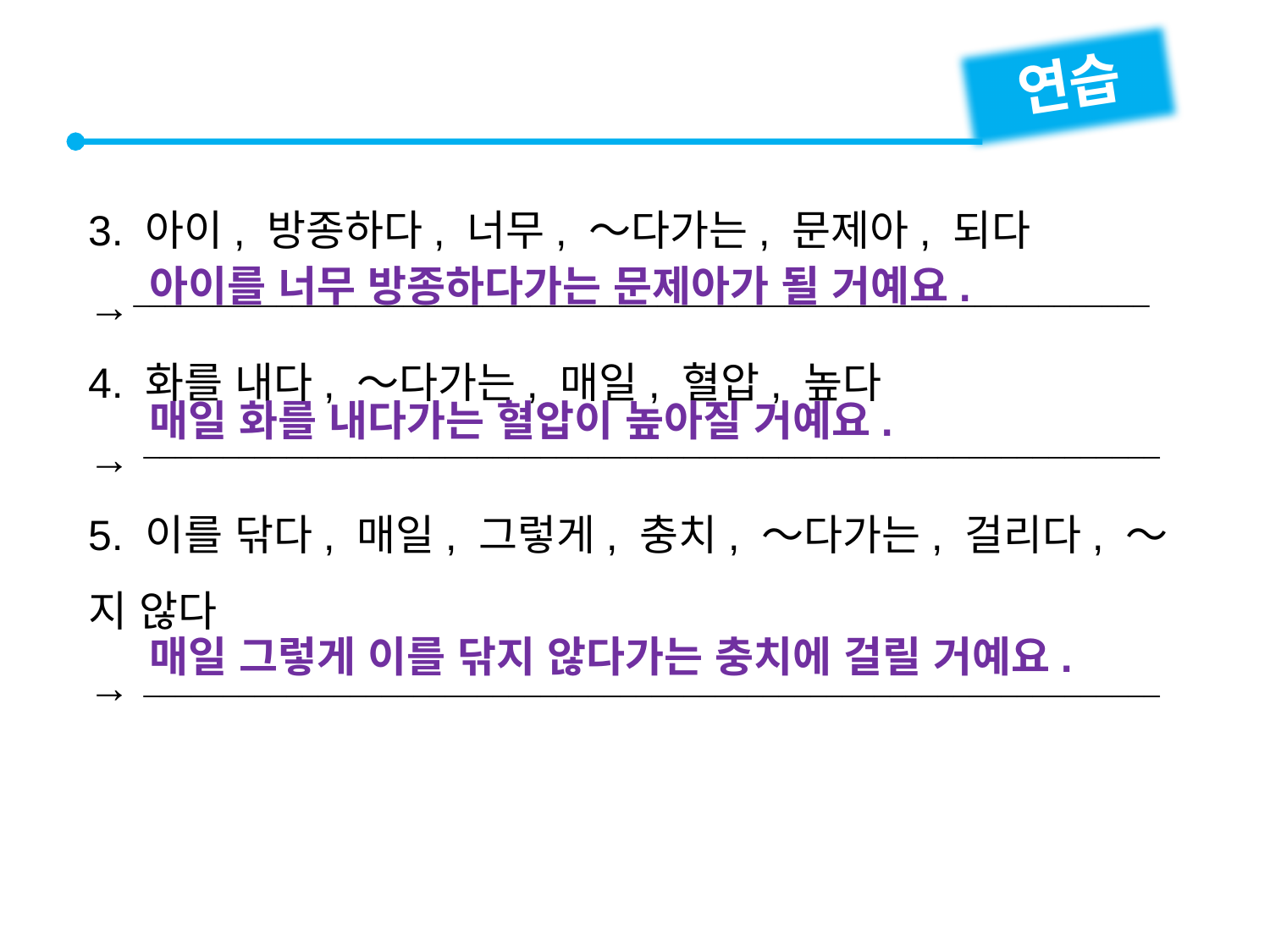

연습
3. 아이, 방종하다, 너무, ～다가는, 문제아, 되다
→
4. 화를 내다, ～다가는, 매일, 혈압, 높다
→
5. 이를 닦다, 매일, 그렇게, 충치, ～다가는, 걸리다, ～지 않다
→
아이를 너무 방종하다가는 문제아가 될 거예요.
________________________________________________________________
매일 화를 내다가는 혈압이 높아질 거예요.
________________________________________________________________
매일 그렇게 이를 닦지 않다가는 충치에 걸릴 거예요.
________________________________________________________________